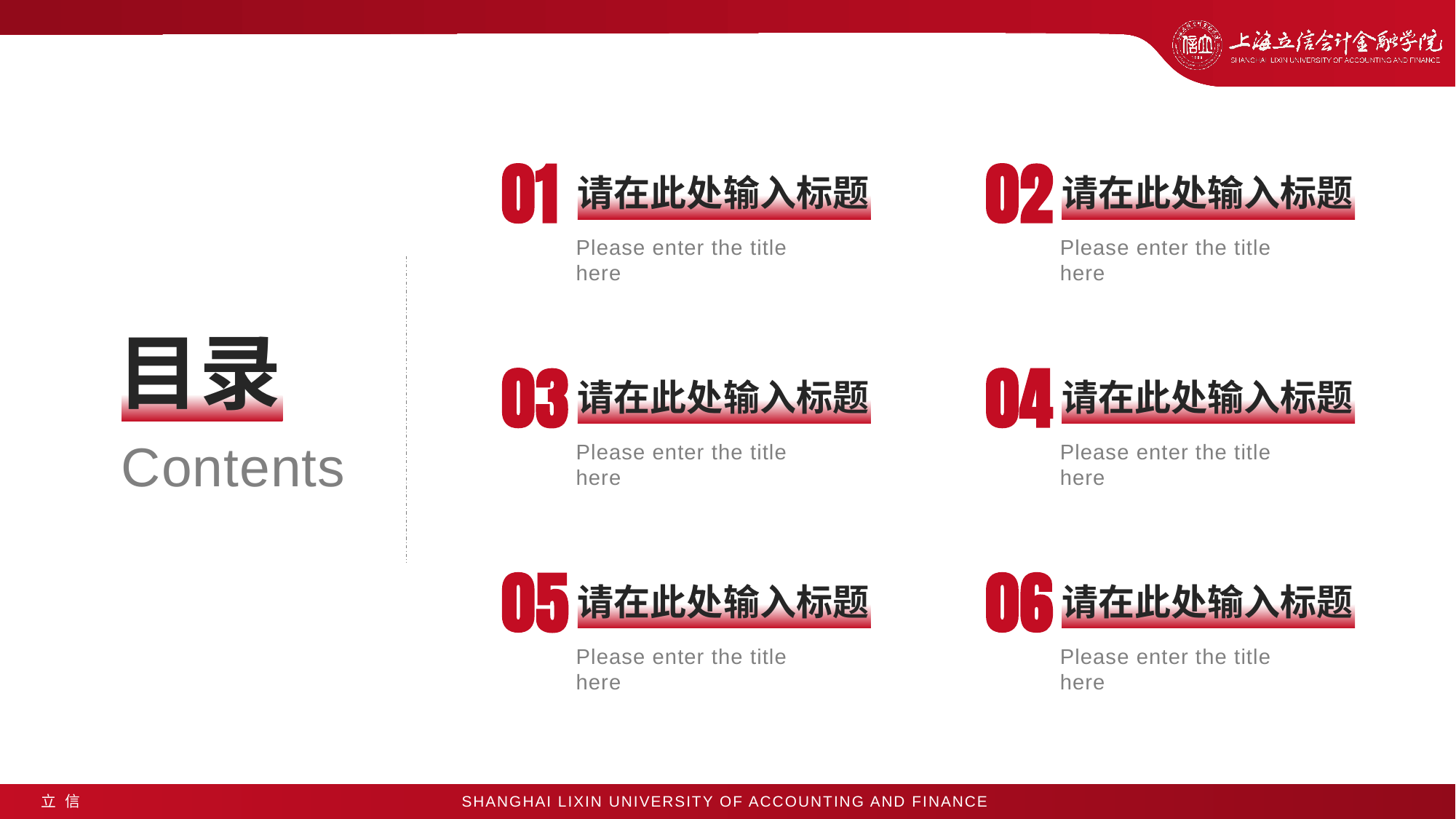

0
1
请在此处输入标题
Please enter the title here
0
2
请在此处输入标题
Please enter the title here
目录
0
3
请在此处输入标题
Please enter the title here
0
4
请在此处输入标题
Please enter the title here

Contents
0
5
请在此处输入标题
Please enter the title here
0
6
请在此处输入标题
Please enter the title here